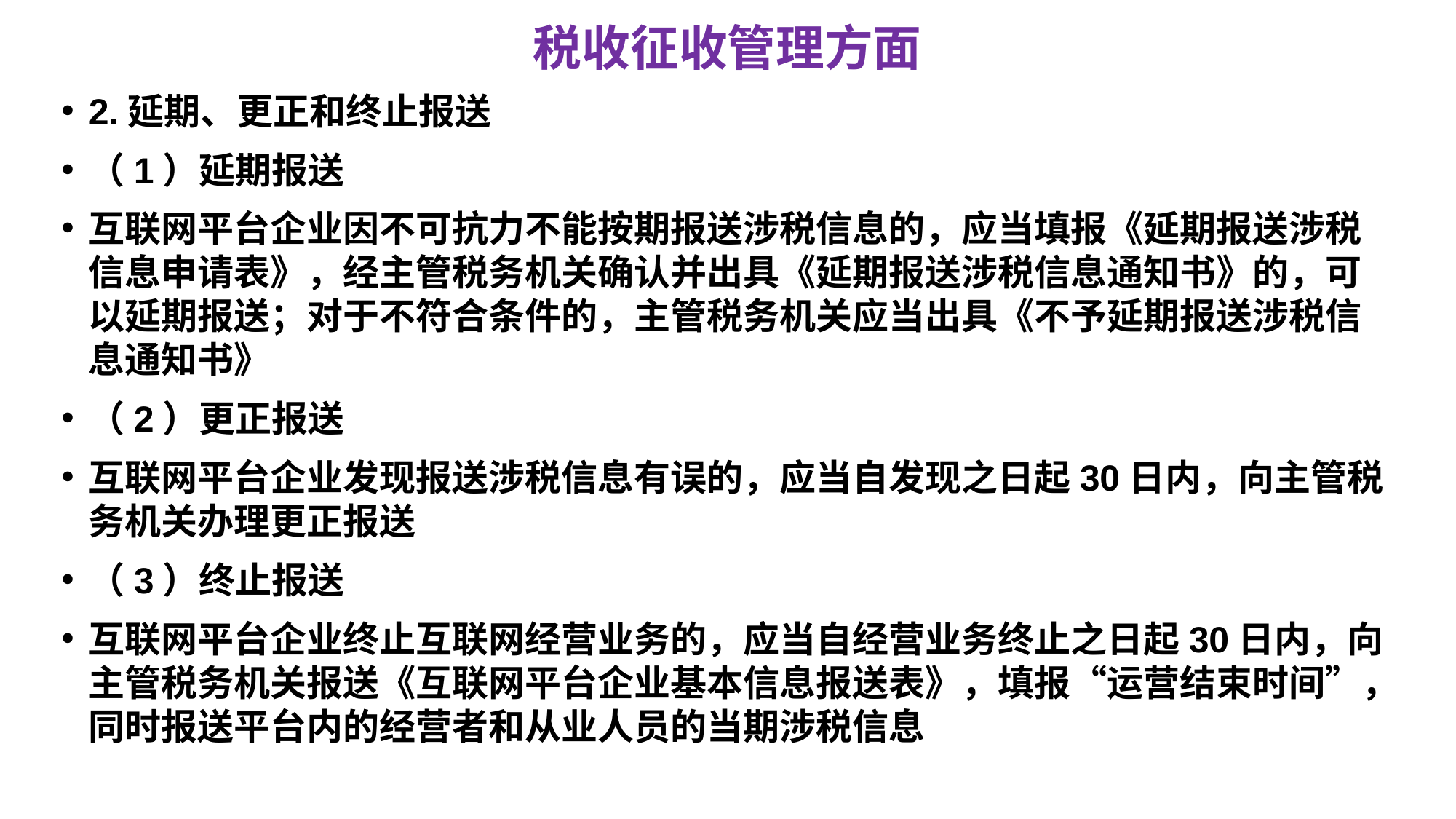

# 税收征收管理方面
2.延期、更正和终止报送
（1）延期报送
互联网平台企业因不可抗力不能按期报送涉税信息的，应当填报《延期报送涉税信息申请表》，经主管税务机关确认并出具《延期报送涉税信息通知书》的，可以延期报送；对于不符合条件的，主管税务机关应当出具《不予延期报送涉税信息通知书》
（2）更正报送
互联网平台企业发现报送涉税信息有误的，应当自发现之日起30日内，向主管税务机关办理更正报送
（3）终止报送
互联网平台企业终止互联网经营业务的，应当自经营业务终止之日起30日内，向主管税务机关报送《互联网平台企业基本信息报送表》，填报“运营结束时间”，同时报送平台内的经营者和从业人员的当期涉税信息